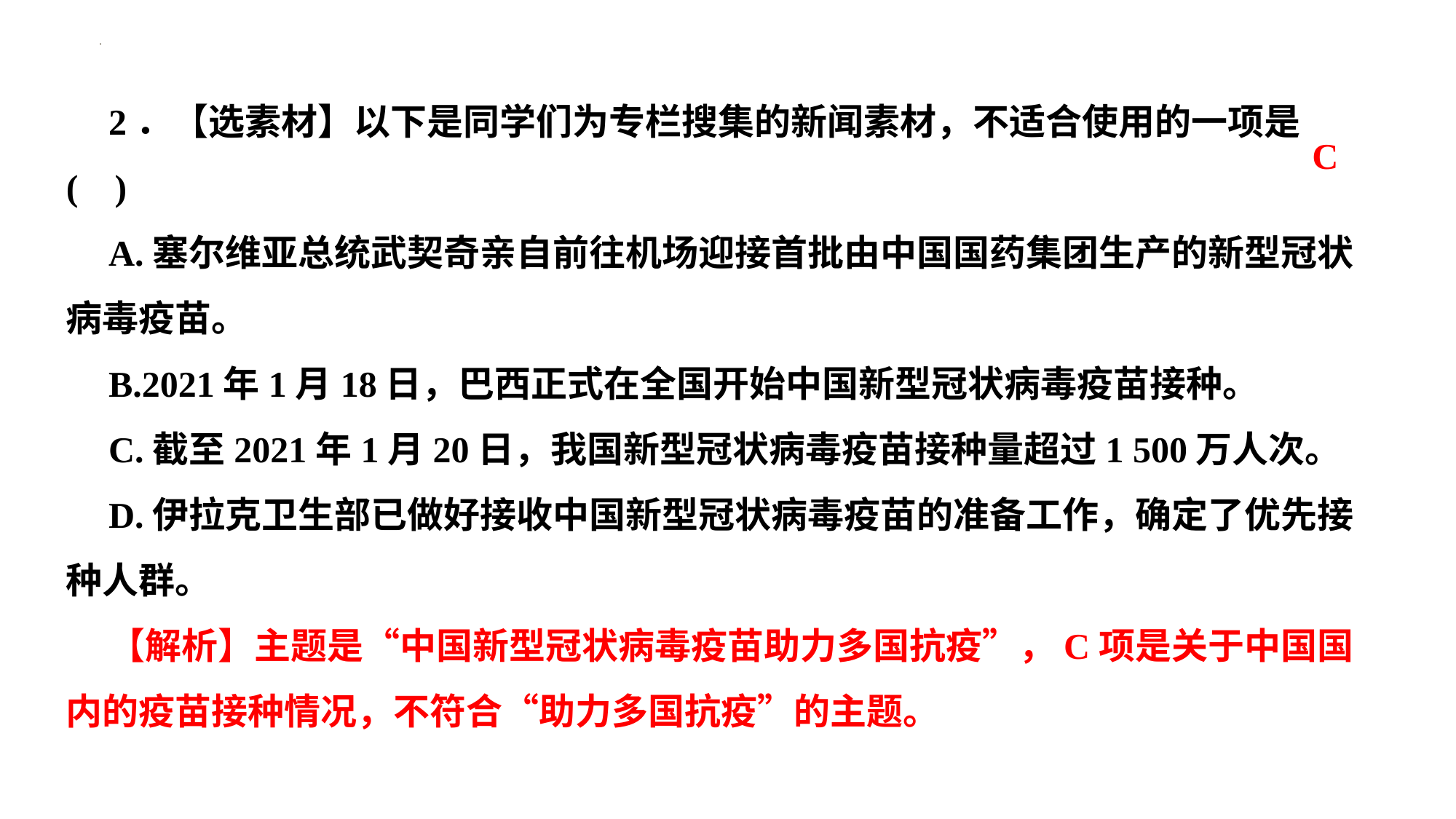

2．【选素材】以下是同学们为专栏搜集的新闻素材，不适合使用的一项是(    )
A.塞尔维亚总统武契奇亲自前往机场迎接首批由中国国药集团生产的新型冠状病毒疫苗。
B.2021年1月18日，巴西正式在全国开始中国新型冠状病毒疫苗接种。
C.截至2021年1月20日，我国新型冠状病毒疫苗接种量超过1 500万人次。
D.伊拉克卫生部已做好接收中国新型冠状病毒疫苗的准备工作，确定了优先接种人群。
【解析】主题是“中国新型冠状病毒疫苗助力多国抗疫”，C项是关于中国国内的疫苗接种情况，不符合“助力多国抗疫”的主题。
C